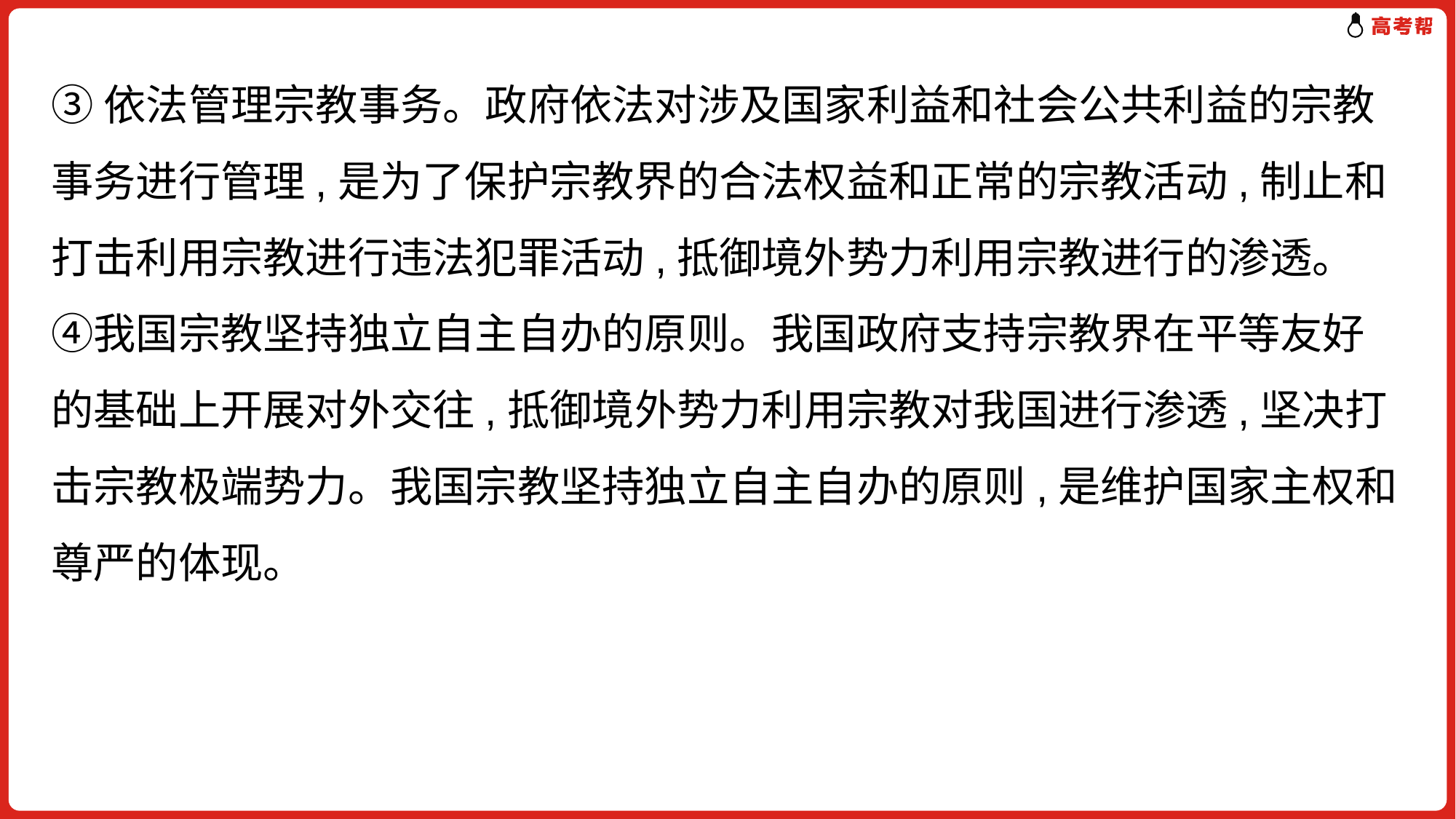

# ③依法管理宗教事务。政府依法对涉及国家利益和社会公共利益的宗教事务进行管理,是为了保护宗教界的合法权益和正常的宗教活动,制止和打击利用宗教进行违法犯罪活动,抵御境外势力利用宗教进行的渗透。 ④我国宗教坚持独立自主自办的原则。我国政府支持宗教界在平等友好的基础上开展对外交往,抵御境外势力利用宗教对我国进行渗透,坚决打击宗教极端势力。我国宗教坚持独立自主自办的原则,是维护国家主权和尊严的体现。